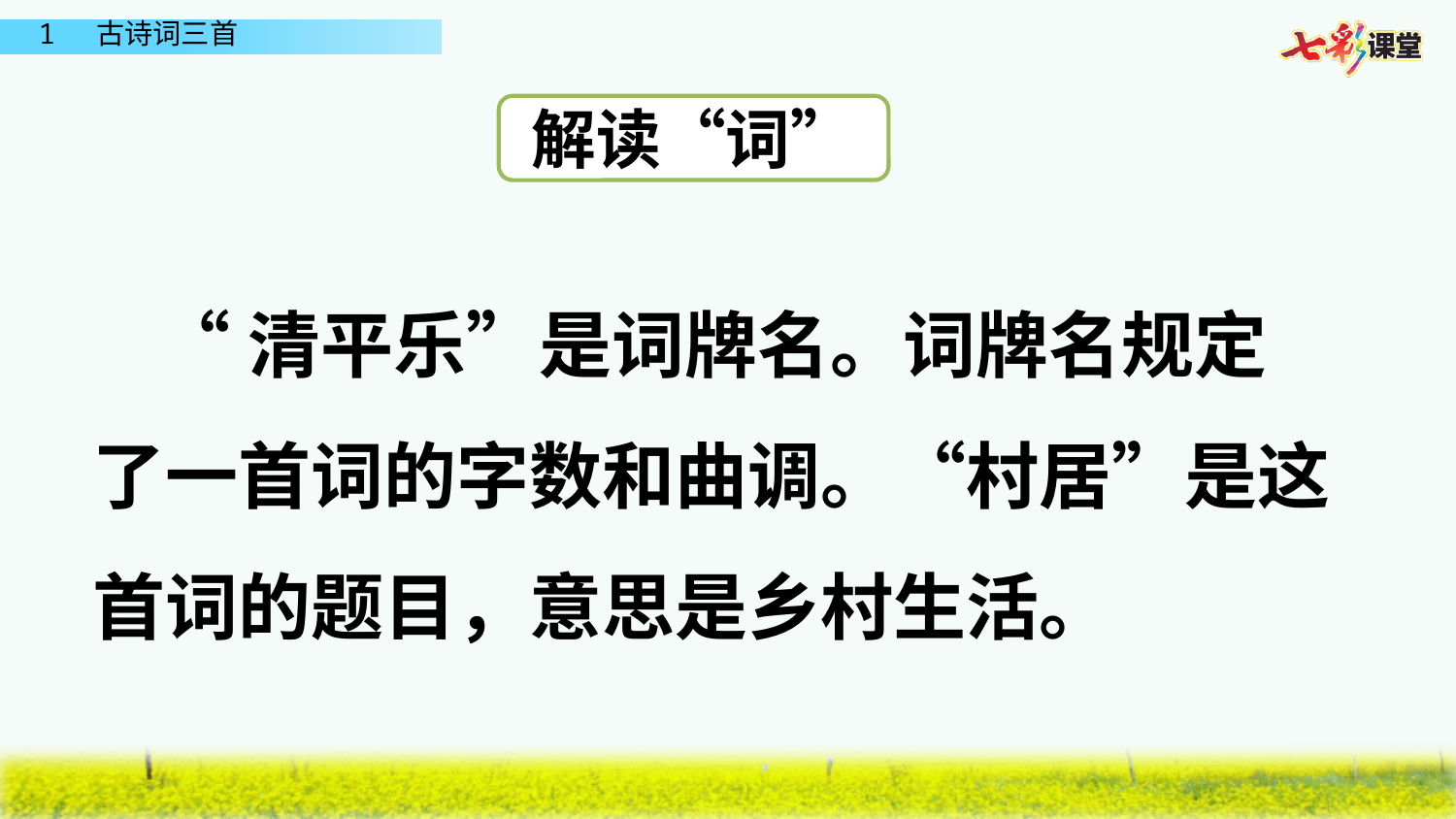

解读“词”
    “清平乐”是词牌名。词牌名规定了一首词的字数和曲调。“村居”是这首词的题目，意思是乡村生活。